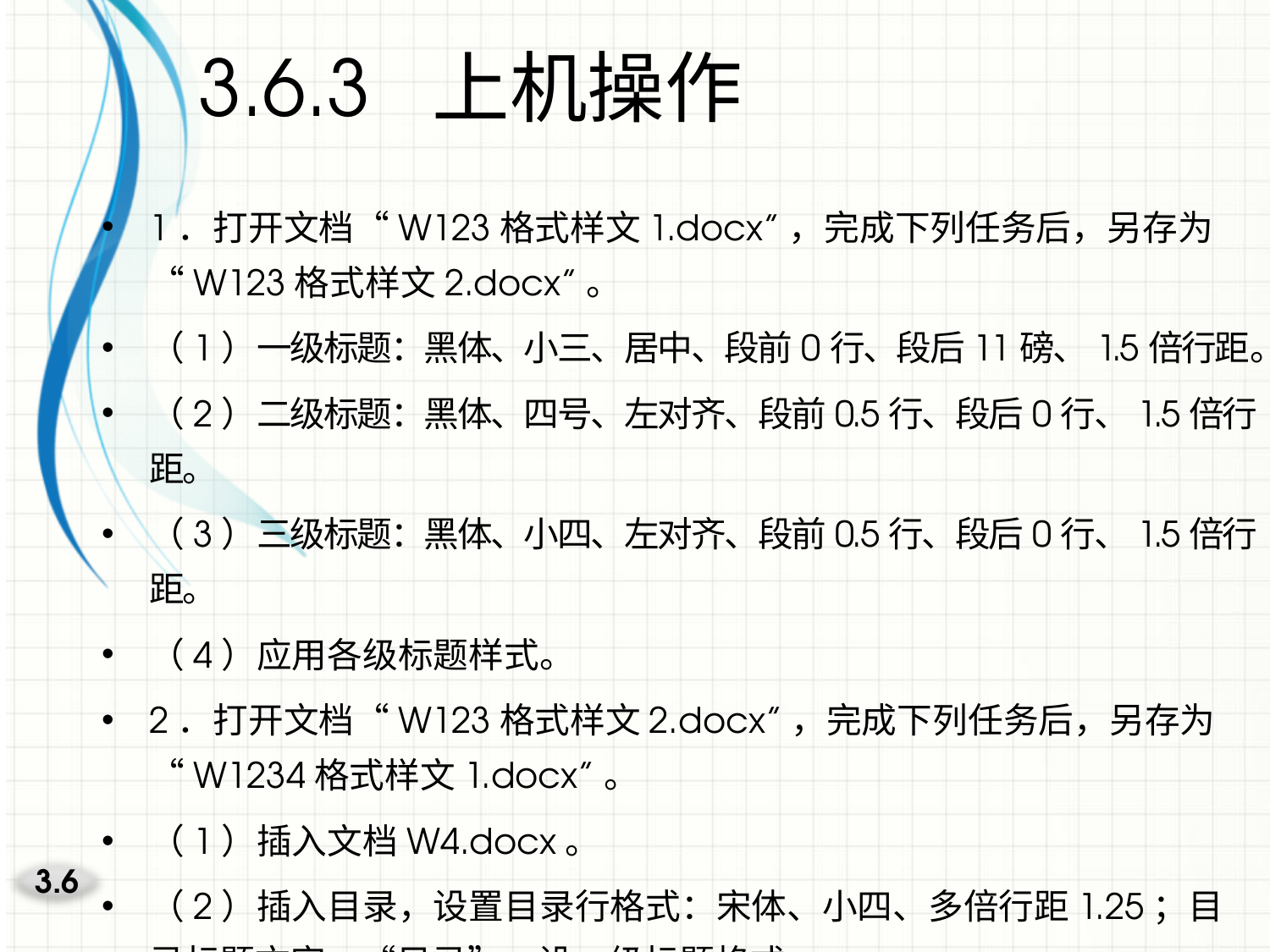

# 3.6.3  上机操作
1．打开文档“W123格式样文1.docx”，完成下列任务后，另存为“W123格式样文2.docx”。
（1）一级标题：黑体、小三、居中、段前0行、段后11磅、1.5倍行距。
（2）二级标题：黑体、四号、左对齐、段前0.5行、段后0行、1.5倍行距。
（3）三级标题：黑体、小四、左对齐、段前0.5行、段后0行、1.5倍行距。
（4）应用各级标题样式。
2．打开文档“W123格式样文2.docx”，完成下列任务后，另存为“W1234格式样文1.docx”。
（1）插入文档W4.docx。
（2）插入目录，设置目录行格式：宋体、小四、多倍行距1.25；目录标题文字：“目录”、设一级标题格式。